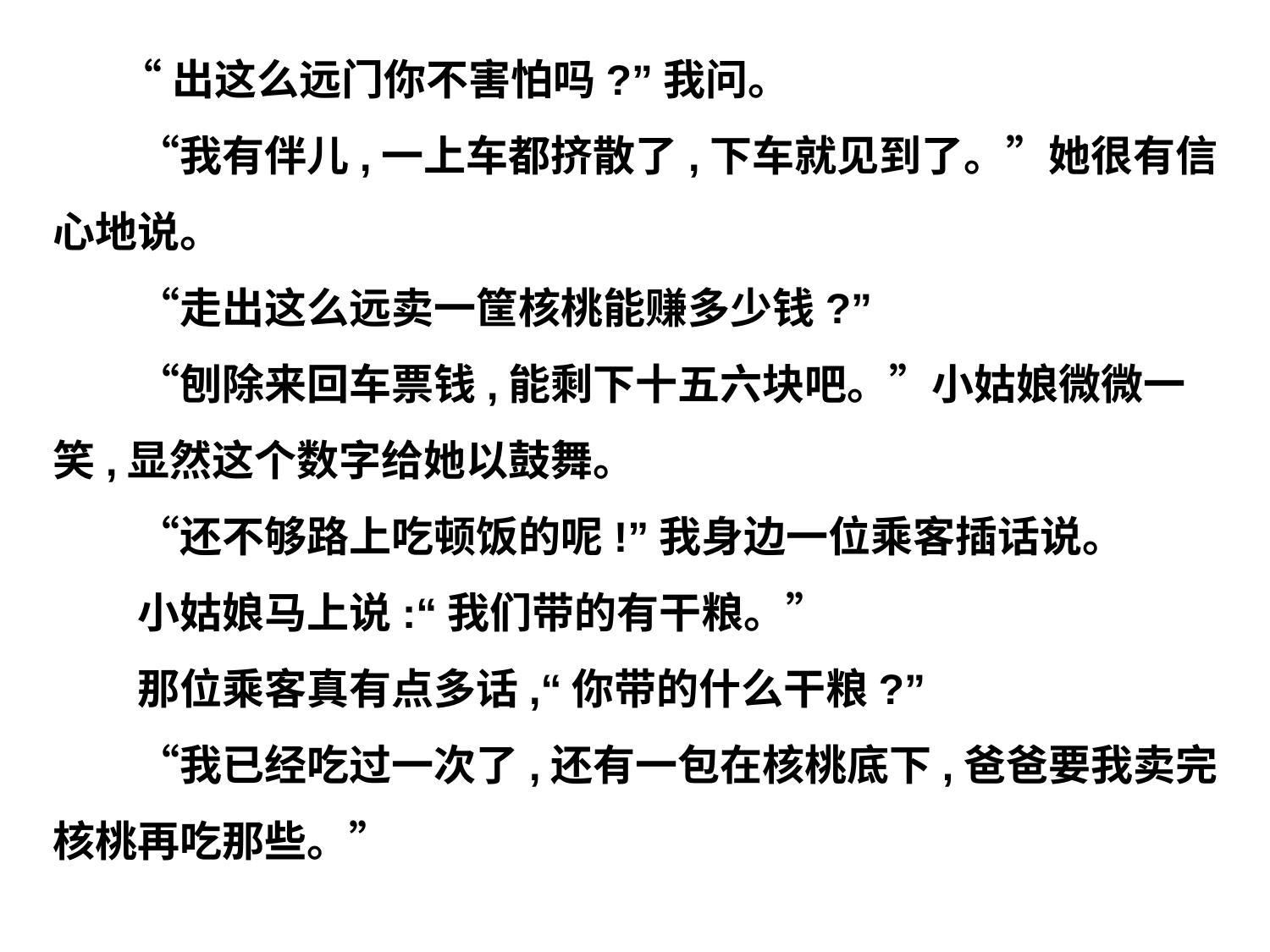

“出这么远门你不害怕吗?”我问。
　　“我有伴儿,一上车都挤散了,下车就见到了。”她很有信
心地说。
　　“走出这么远卖一筐核桃能赚多少钱?”
　　“刨除来回车票钱,能剩下十五六块吧。”小姑娘微微一
笑,显然这个数字给她以鼓舞。
　　“还不够路上吃顿饭的呢!”我身边一位乘客插话说。
　　小姑娘马上说:“我们带的有干粮。”
　　那位乘客真有点多话,“你带的什么干粮?”
　　“我已经吃过一次了,还有一包在核桃底下,爸爸要我卖完
核桃再吃那些。”